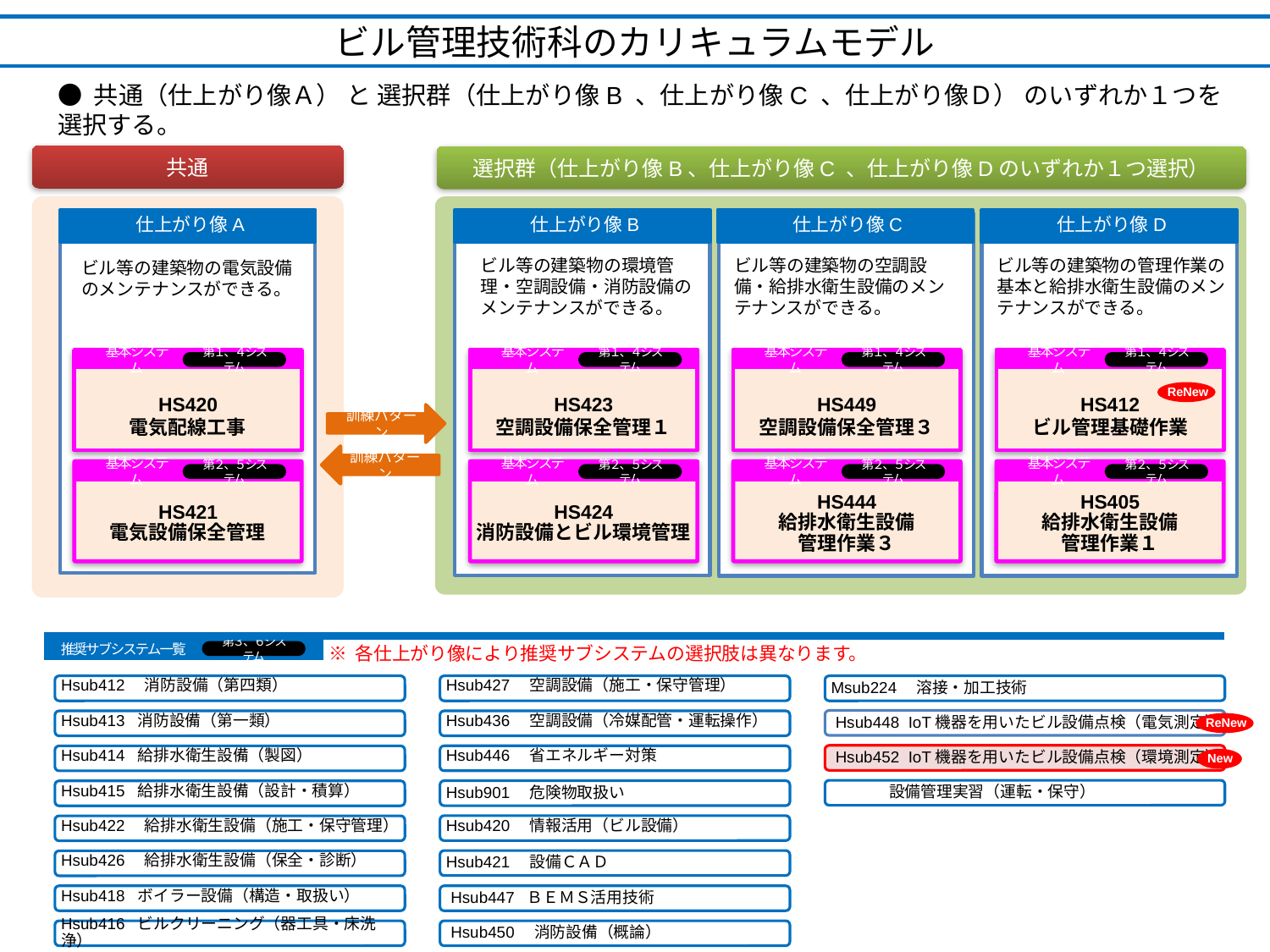

ビル管理技術科のカリキュラムモデル
● 共通（仕上がり像Ａ） と 選択群（仕上がり像B 、仕上がり像C 、仕上がり像Ｄ） のいずれか１つを選択する。
共通
選択群（仕上がり像B、仕上がり像C 、仕上がり像Dのいずれか１つ選択）

仕上がり像A
仕上がり像B
仕上がり像C
仕上がり像D

ビル等の建築物の環境管理・空調設備・消防設備のメンテナンスができる。
ビル等の建築物の空調設備・給排水衛生設備のメンテナンスができる。
ビル等の建築物の管理作業の基本と給排水衛生設備のメンテナンスができる。
ビル等の建築物の電気設備のメンテナンスができる。
鉄鋼材の加工及び機械板金作業ができる。

MS222
金属加工基本
第１、４システム

基本システム

HS420
電気配線工事

HS421
電気設備保全管理
第１、４システム

基本システム
第２、５システム

基本システム

HS423
空調設備保全管理１

HS424
消防設備とビル環境管理
第１、４システム

基本システム
第２、５システム

基本システム

HS449
空調設備保全管理３

HS444
給排水衛生設備
管理作業３
第１、４システム

基本システム
第２、５システム

基本システム

HS412
ビル管理基礎作業

HS405
給排水衛生設備
管理作業１
第１、４システム

基本システム
第２、５システム
ReNew

訓練パターン
訓練パターン

MS203
機械板金・プレス作業
第２、５システム

推奨サブシステム一覧
第３、６システム
※ 各仕上がり像により推奨サブシステムの選択肢は異なります。
Hsub412　消防設備（第四類）
Hsub427　空調設備（施工・保守管理）
Msub224　溶接・加工技術
ReNew

 Hsub448  IoT機器を用いたビル設備点検（電気測定）
Hsub436　空調設備（冷媒配管・運転操作）
Hsub413  消防設備（第一類）
New

 Hsub452  IoT機器を用いたビル設備点検（環境測定）
Hsub446　省エネルギー対策
Hsub414  給排水衛生設備（製図）
               設備管理実習（運転・保守）
Hsub901　危険物取扱い
Hsub415  給排水衛生設備（設計・積算）
Hsub420　情報活用（ビル設備）
Hsub422　給排水衛生設備（施工・保守管理）
Hsub421　設備ＣＡＤ
Hsub426　給排水衛生設備（保全・診断）
Hsub418  ボイラー設備（構造・取扱い）
 Hsub447  ＢＥＭＳ活用技術
Hsub416  ビルクリーニング（器工具・床洗浄）
 Hsub450　消防設備（概論）